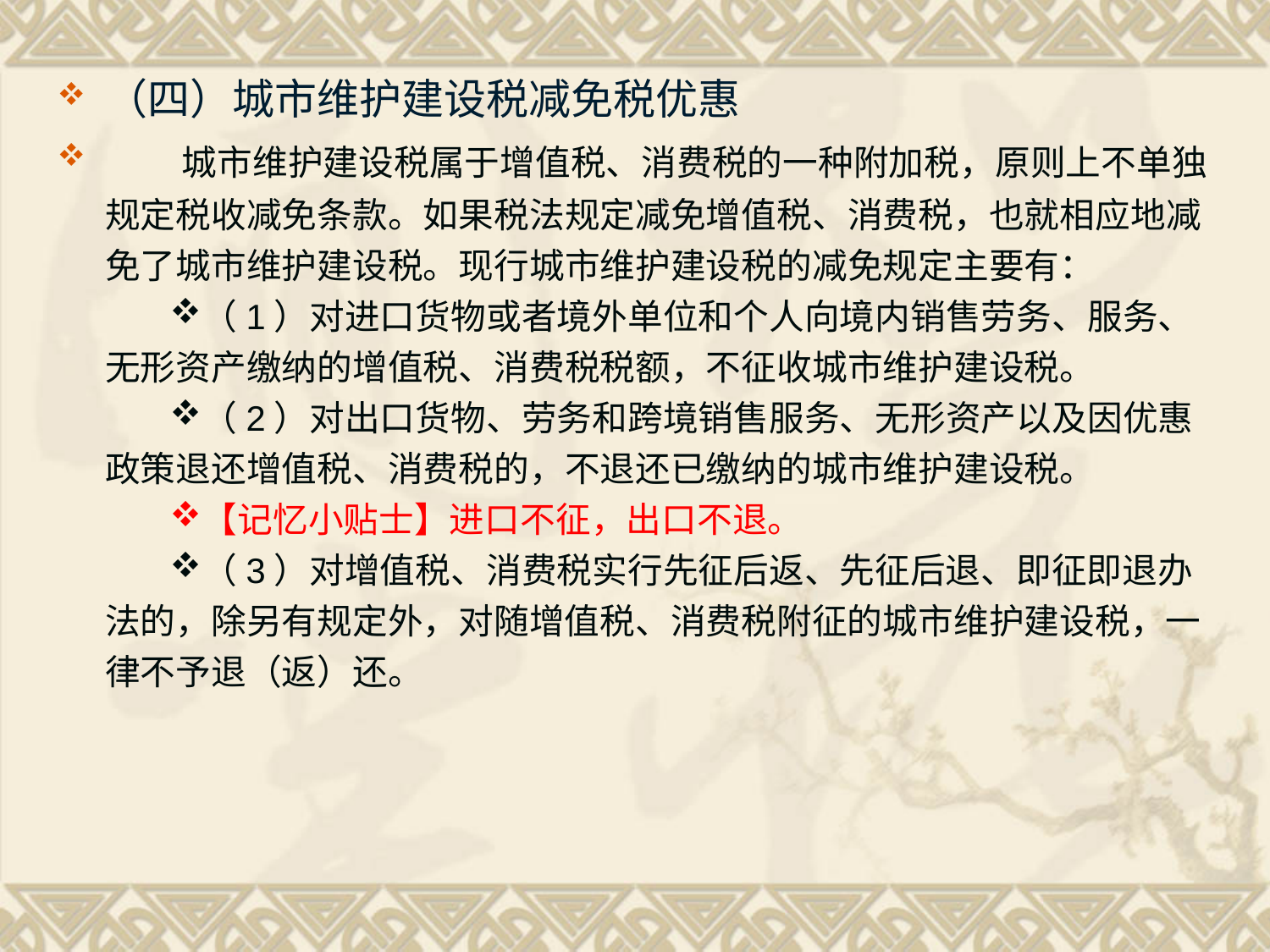

（四）城市维护建设税减免税优惠
       城市维护建设税属于增值税、消费税的一种附加税，原则上不单独规定税收减免条款。如果税法规定减免增值税、消费税，也就相应地减免了城市维护建设税。现行城市维护建设税的减免规定主要有：
（1）对进口货物或者境外单位和个人向境内销售劳务、服务、无形资产缴纳的增值税、消费税税额，不征收城市维护建设税。
（2）对出口货物、劳务和跨境销售服务、无形资产以及因优惠政策退还增值税、消费税的，不退还已缴纳的城市维护建设税。
【记忆小贴士】进口不征，出口不退。
（3）对增值税、消费税实行先征后返、先征后退、即征即退办法的，除另有规定外，对随增值税、消费税附征的城市维护建设税，一律不予退（返）还。
#